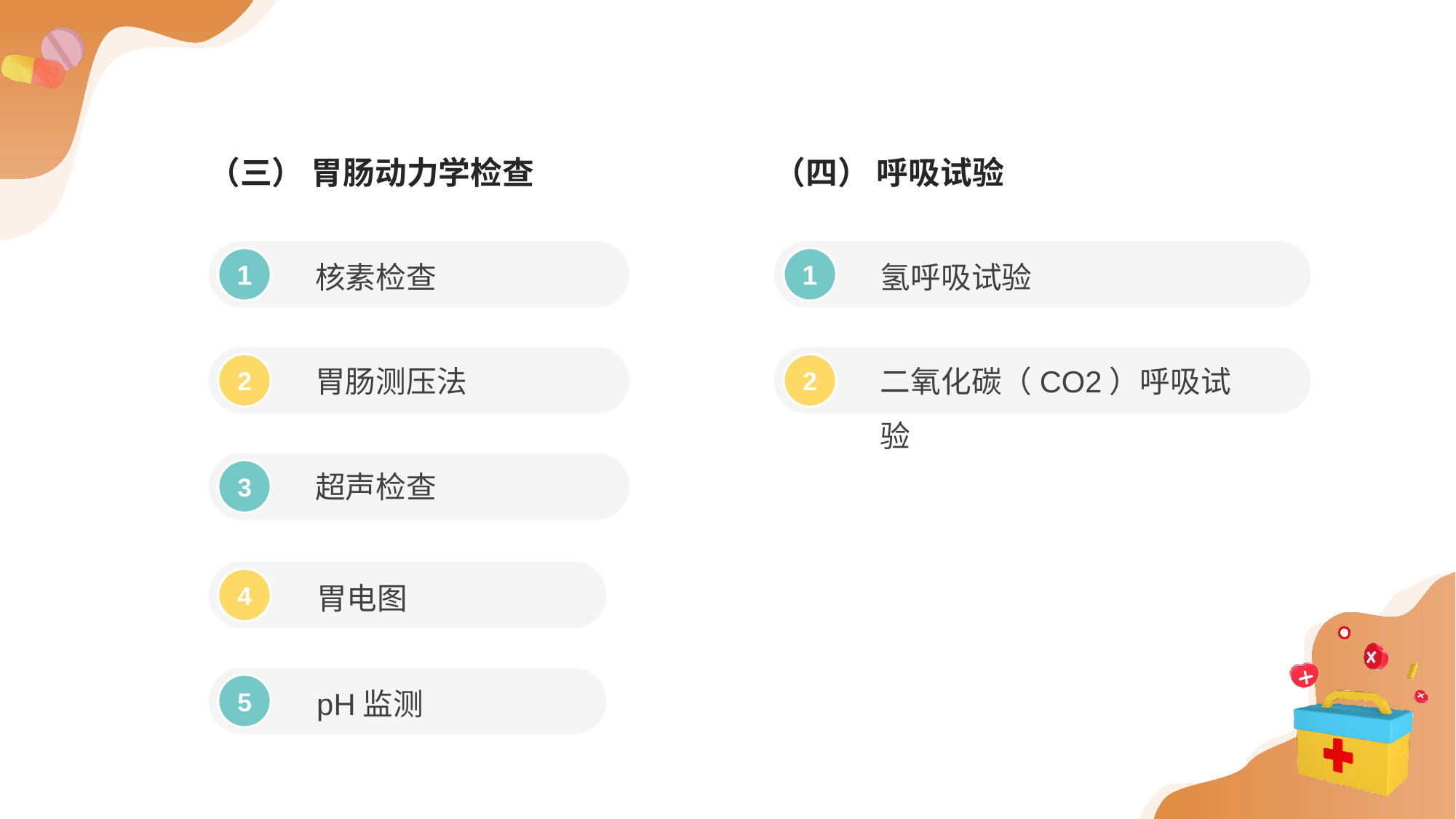

（三） 胃肠动力学检查
（四） 呼吸试验
核素检查
氢呼吸试验

1
1
胃肠测压法
二氧化碳（CO2）呼吸试验

2
2
超声检查

3
胃电图

4
pH监测

5